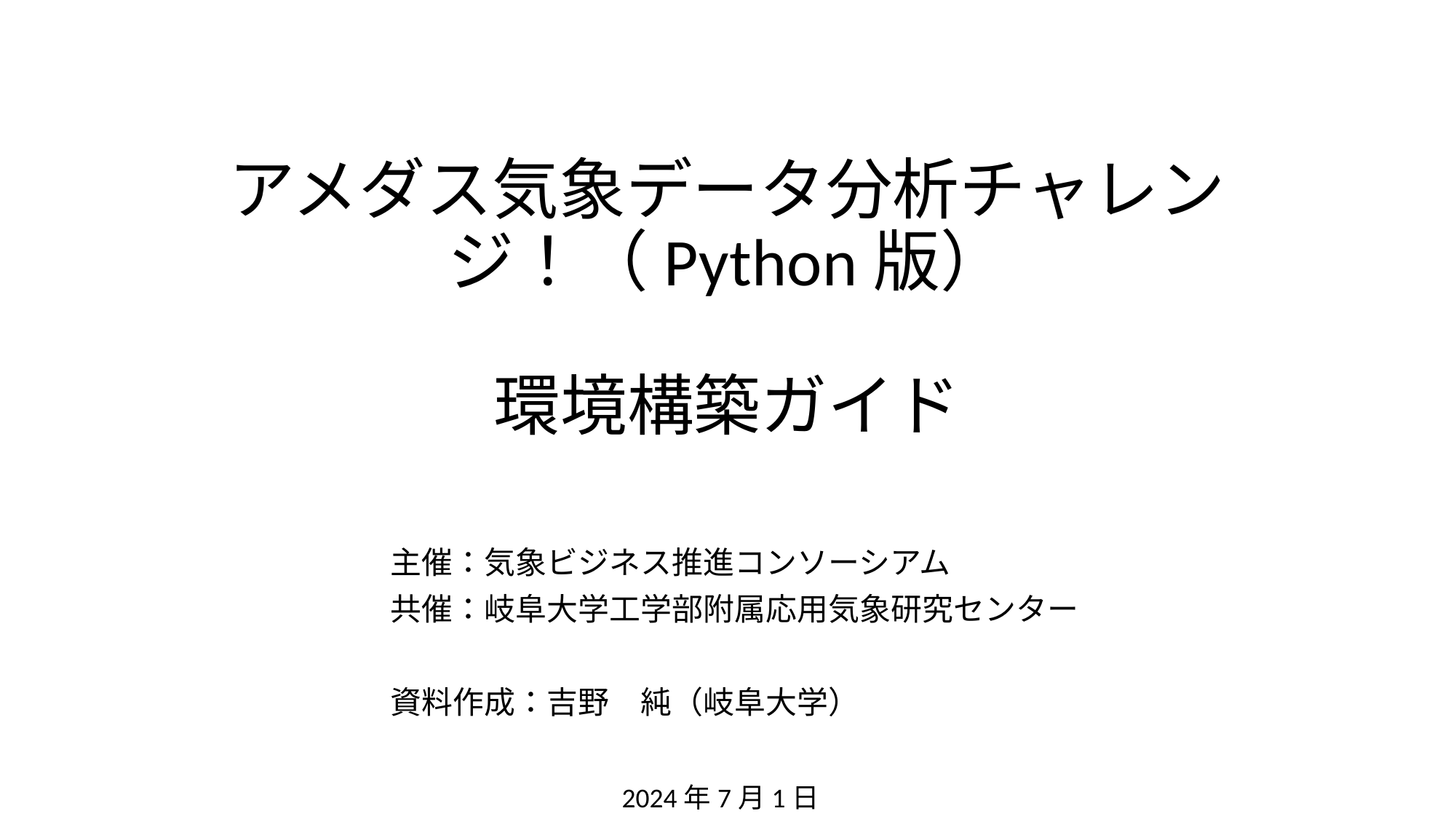

# アメダス気象データ分析チャレンジ！（Python版） 環境構築ガイド

主催：気象ビジネス推進コンソーシアム
共催：岐阜大学工学部附属応用気象研究センター

資料作成：吉野　純（岐阜大学）
2024年7月1日